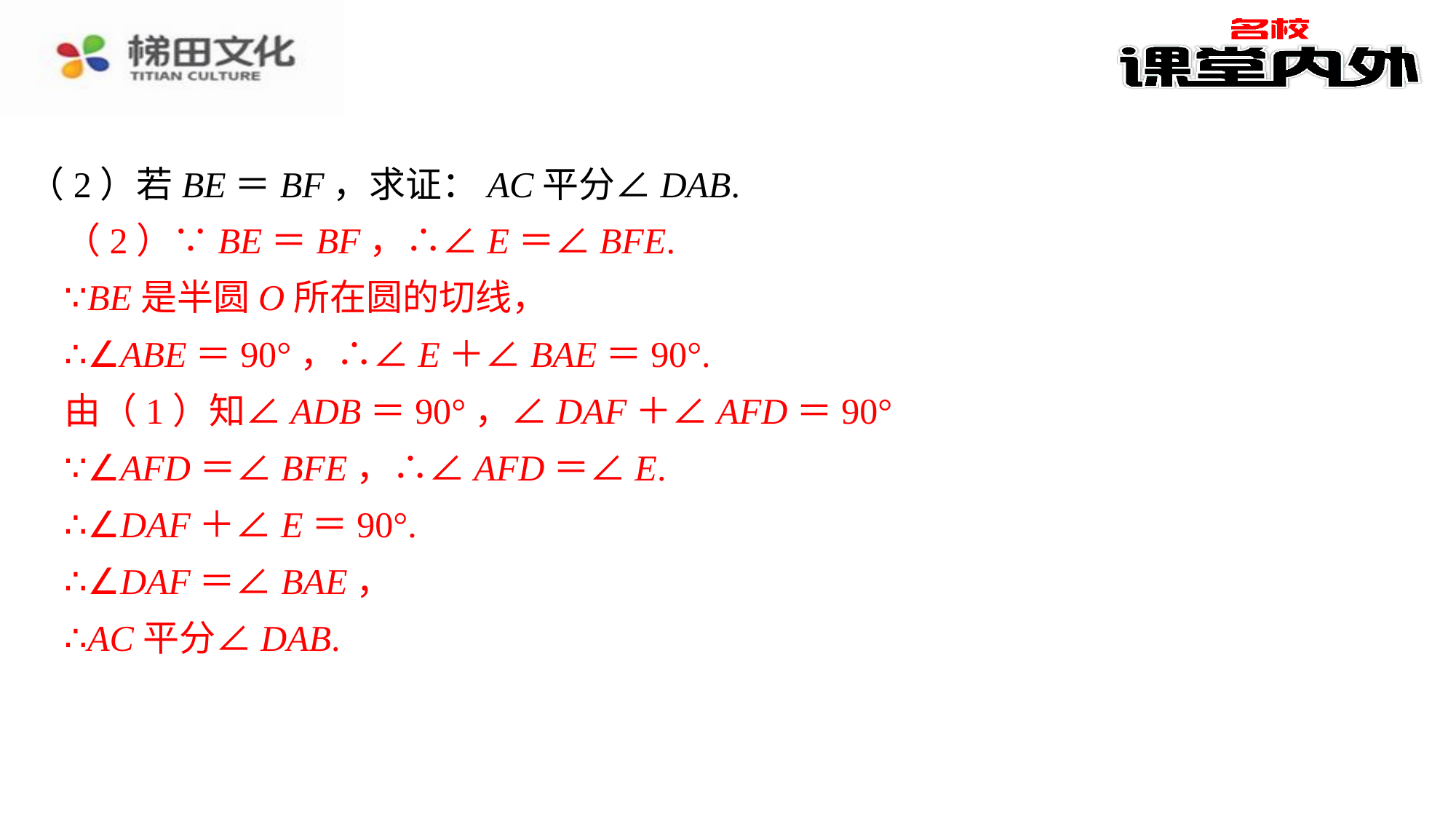

（2）若BE＝BF，求证：AC平分∠DAB.
（2）∵BE＝BF，∴∠E＝∠BFE.
（2）∵BE＝BF，∴∠E＝∠BFE.⁠
∵BE是半圆O所在圆的切线，⁠
∴∠ABE＝90°，∴∠E＋∠BAE＝90°.⁠
由（1）知∠ADB＝90°，∠DAF＋∠AFD＝90°⁠
∵∠AFD＝∠BFE，∴∠AFD＝∠E.⁠
∴∠DAF＋∠E＝90°.⁠
∴∠DAF＝∠BAE，⁠
∴AC平分∠DAB.⁠
∵BE是半圆O所在圆的切线，
∴∠ABE＝90°，∴∠E＋∠BAE＝90°.
由（1）知∠ADB＝90°，∠DAF＋∠AFD＝90°
∵∠AFD＝∠BFE，∴∠AFD＝∠E.
∴∠DAF＋∠E＝90°.
∴∠DAF＝∠BAE，
∴AC平分∠DAB.